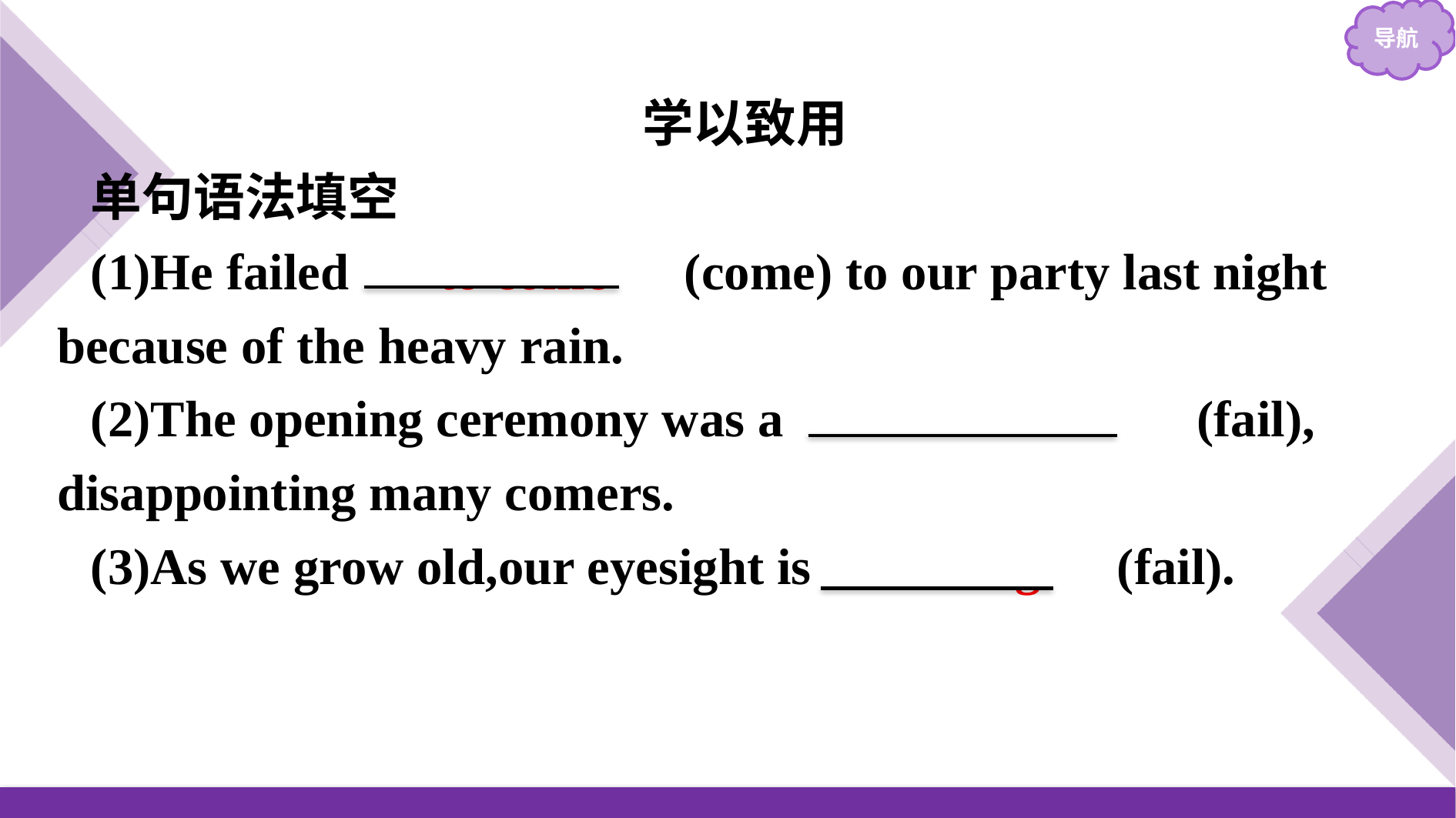

学以致用
单句语法填空
(1)He failed 　to come　(come) to our party last night because of the heavy rain.
(2)The opening ceremony was a 　　failure　　(fail), disappointing many comers.
(3)As we grow old,our eyesight is 　failing　(fail).